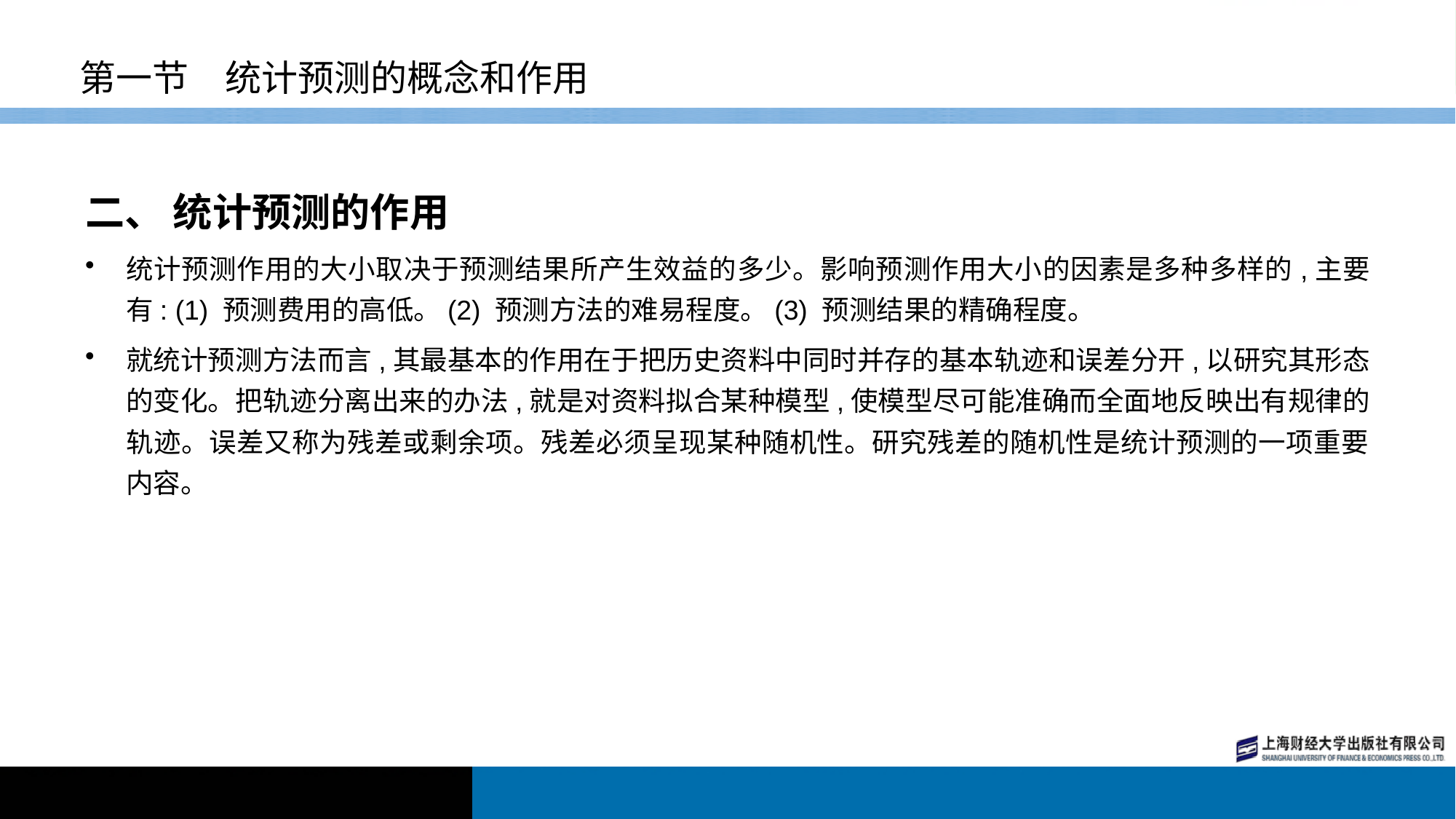

# 第一节　统计预测的概念和作用
二、 统计预测的作用
统计预测作用的大小取决于预测结果所产生效益的多少。影响预测作用大小的因素是多种多样的,主要有: (1) 预测费用的高低。(2) 预测方法的难易程度。(3) 预测结果的精确程度。
就统计预测方法而言,其最基本的作用在于把历史资料中同时并存的基本轨迹和误差分开,以研究其形态的变化。把轨迹分离出来的办法,就是对资料拟合某种模型,使模型尽可能准确而全面地反映出有规律的轨迹。误差又称为残差或剩余项。残差必须呈现某种随机性。研究残差的随机性是统计预测的一项重要内容。
5